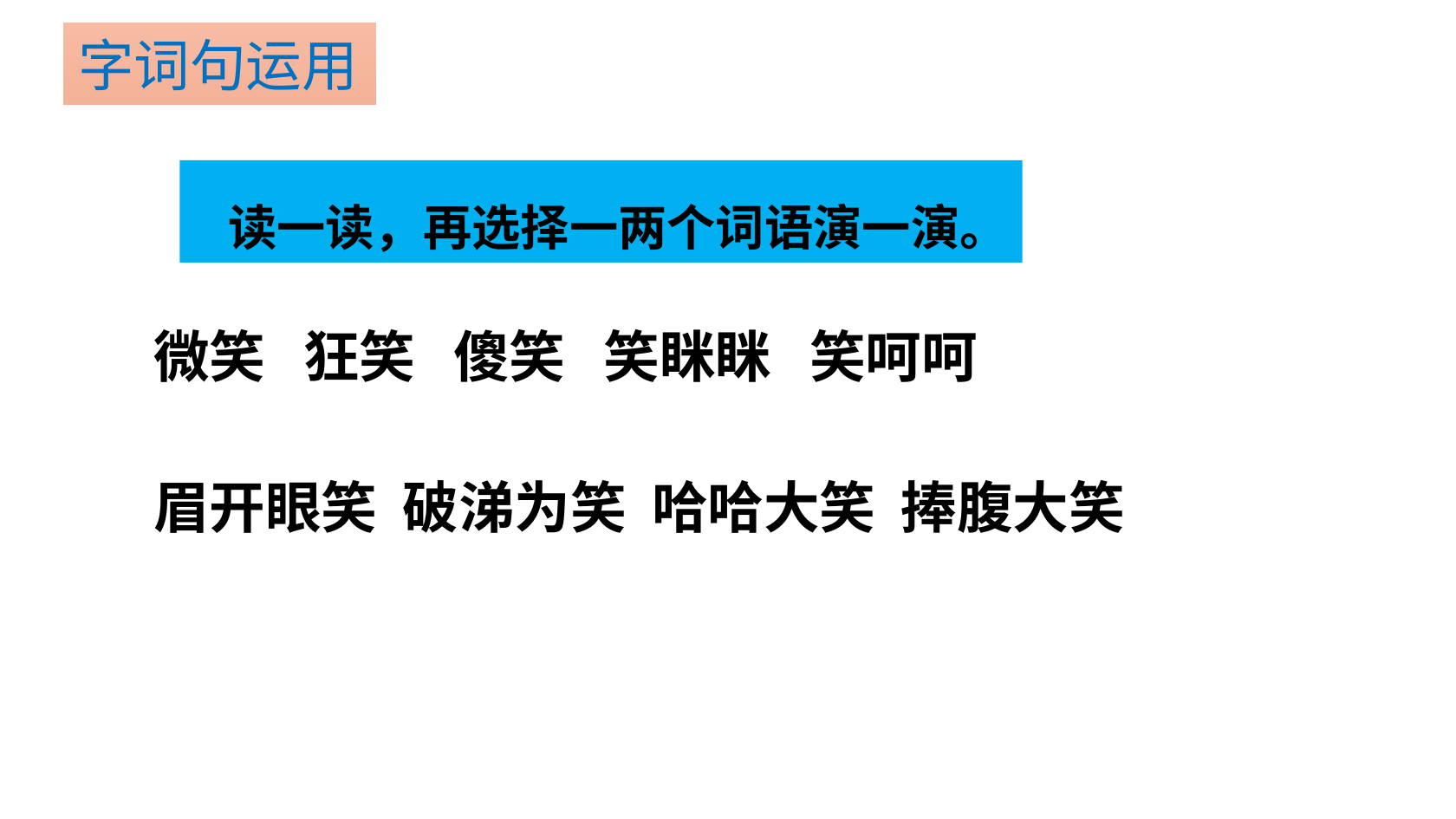

字词句运用
  读一读，再选择一两个词语演一演。
微笑   狂笑   傻笑   笑眯眯   笑呵呵
眉开眼笑  破涕为笑  哈哈大笑  捧腹大笑